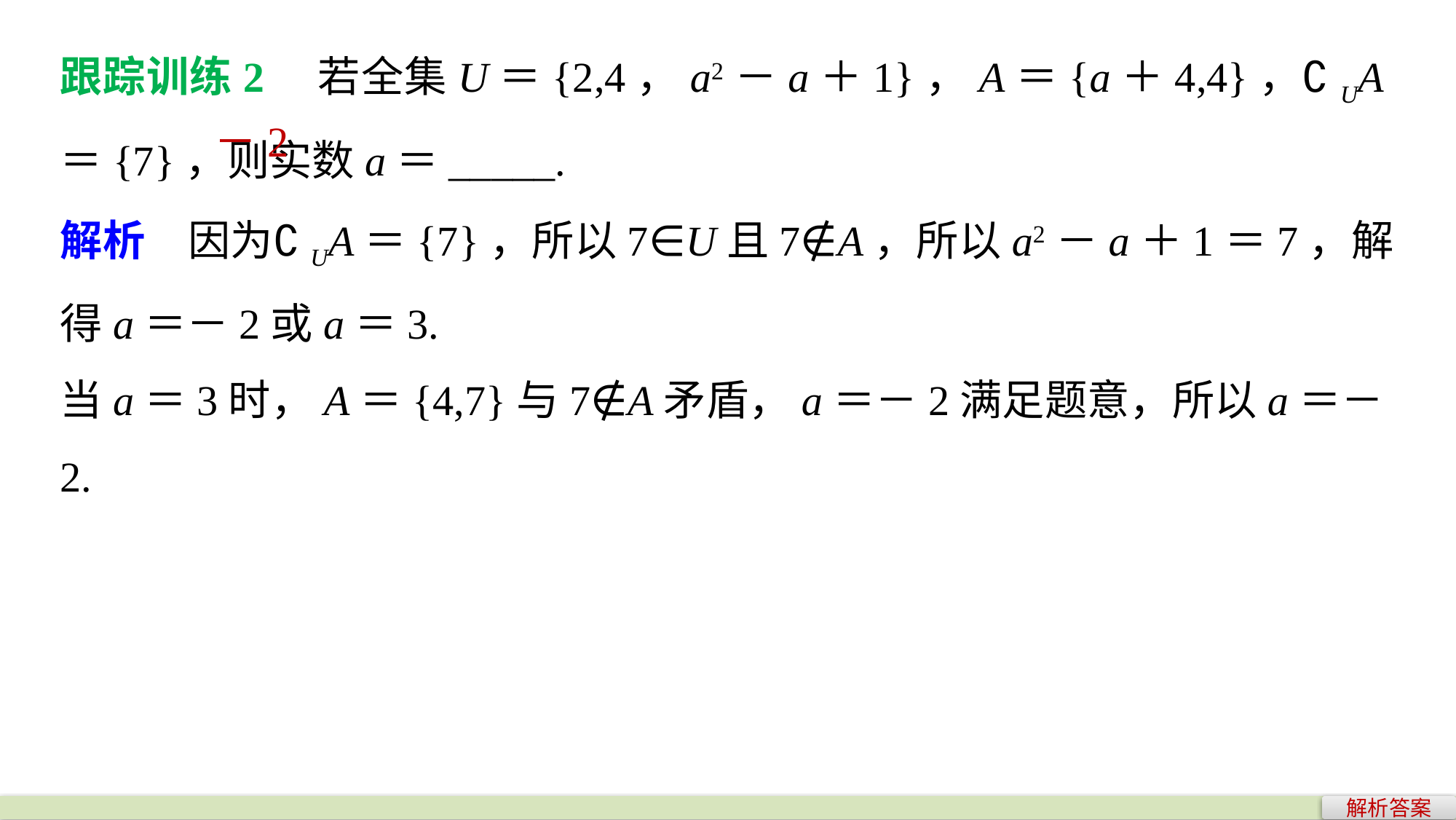

跟踪训练2　若全集U＝{2,4，a2－a＋1}，A＝{a＋4,4}，∁UA＝{7}，则实数a＝_____.
解析　因为∁UA＝{7}，所以7∈U且7∉A，所以a2－a＋1＝7，解得a＝－2或a＝3.
当a＝3时，A＝{4,7}与7∉A矛盾，a＝－2满足题意，所以a＝－2.
－2
解析答案